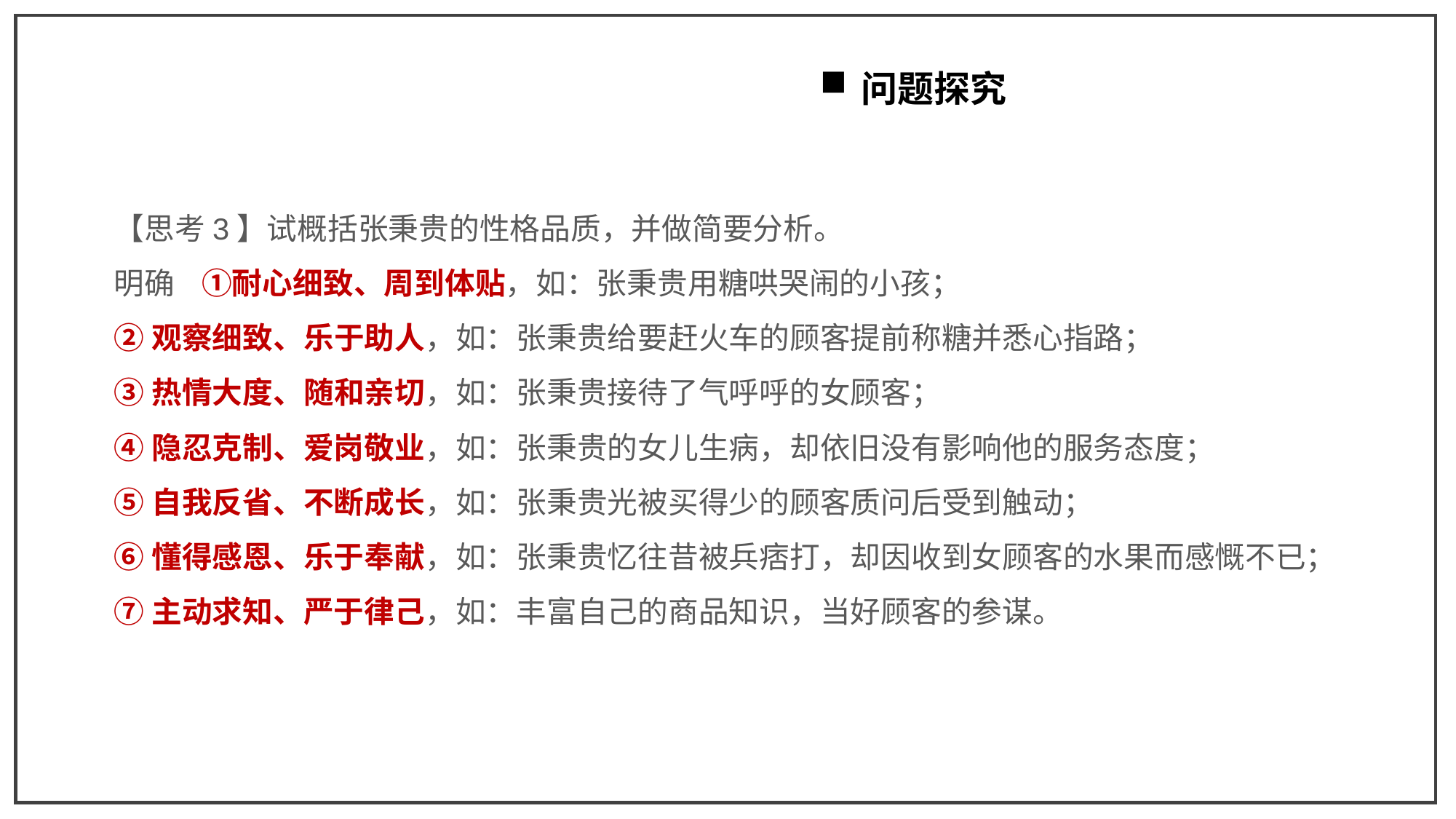

问题探究
【思考3】试概括张秉贵的性格品质，并做简要分析。
明确    ①耐心细致、周到体贴，如：张秉贵用糖哄哭闹的小孩；
②观察细致、乐于助人，如：张秉贵给要赶火车的顾客提前称糖并悉心指路；
③热情大度、随和亲切，如：张秉贵接待了气呼呼的女顾客；
④隐忍克制、爱岗敬业，如：张秉贵的女儿生病，却依旧没有影响他的服务态度；
⑤自我反省、不断成长，如：张秉贵光被买得少的顾客质问后受到触动；
⑥懂得感恩、乐于奉献，如：张秉贵忆往昔被兵痞打，却因收到女顾客的水果而感慨不已；
⑦主动求知、严于律己，如：丰富自己的商品知识，当好顾客的参谋。